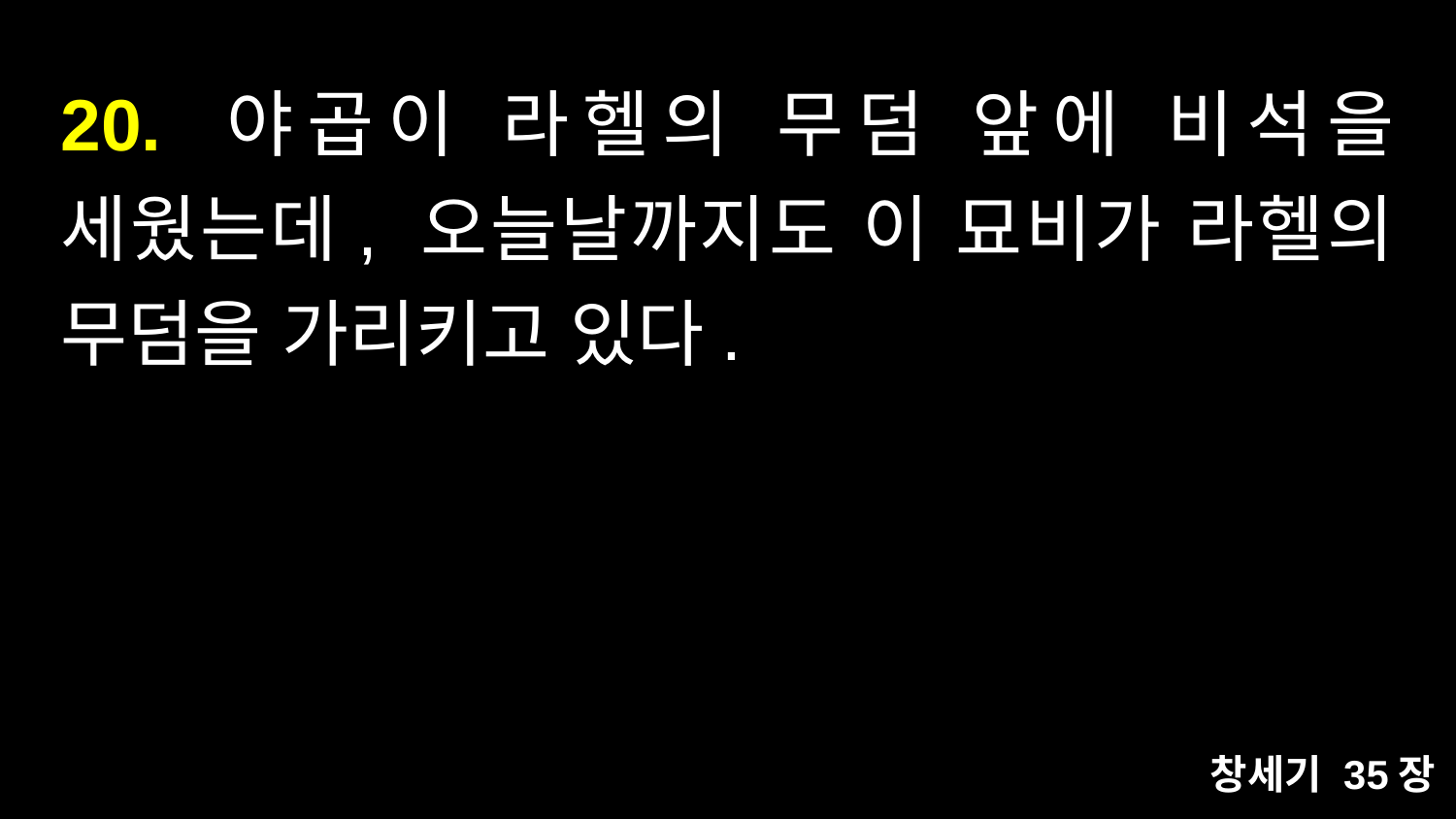

# 20. 야곱이 라헬의 무덤 앞에 비석을 세웠는데, 오늘날까지도 이 묘비가 라헬의 무덤을 가리키고 있다.
창세기 35장